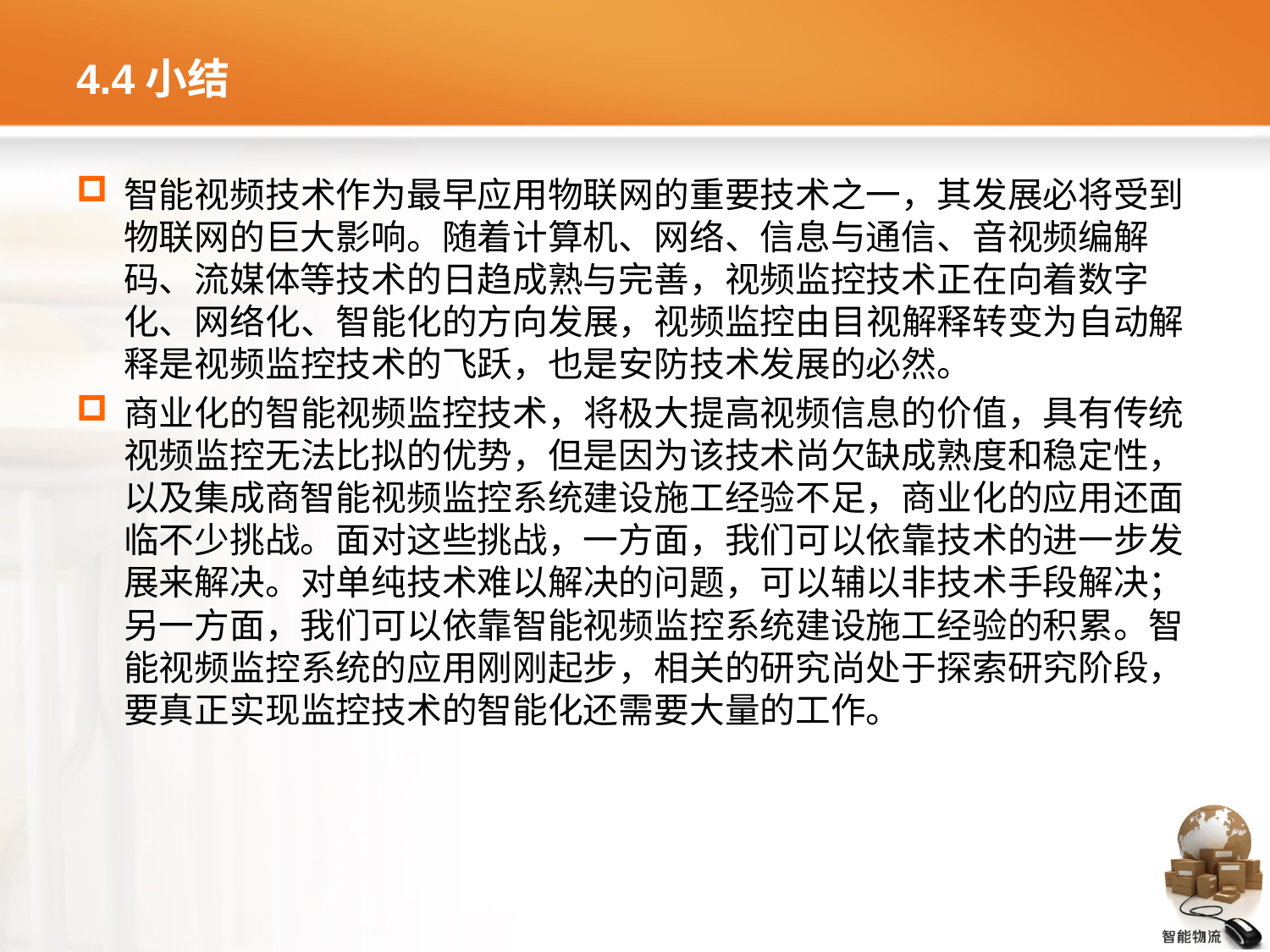

# 4.4小结
智能视频技术作为最早应用物联网的重要技术之一，其发展必将受到物联网的巨大影响。随着计算机、网络、信息与通信、音视频编解码、流媒体等技术的日趋成熟与完善，视频监控技术正在向着数字化、网络化、智能化的方向发展，视频监控由目视解释转变为自动解释是视频监控技术的飞跃，也是安防技术发展的必然。
商业化的智能视频监控技术，将极大提高视频信息的价值，具有传统视频监控无法比拟的优势，但是因为该技术尚欠缺成熟度和稳定性，以及集成商智能视频监控系统建设施工经验不足，商业化的应用还面临不少挑战。面对这些挑战，一方面，我们可以依靠技术的进一步发展来解决。对单纯技术难以解决的问题，可以辅以非技术手段解决；另一方面，我们可以依靠智能视频监控系统建设施工经验的积累。智能视频监控系统的应用刚刚起步，相关的研究尚处于探索研究阶段，要真正实现监控技术的智能化还需要大量的工作。